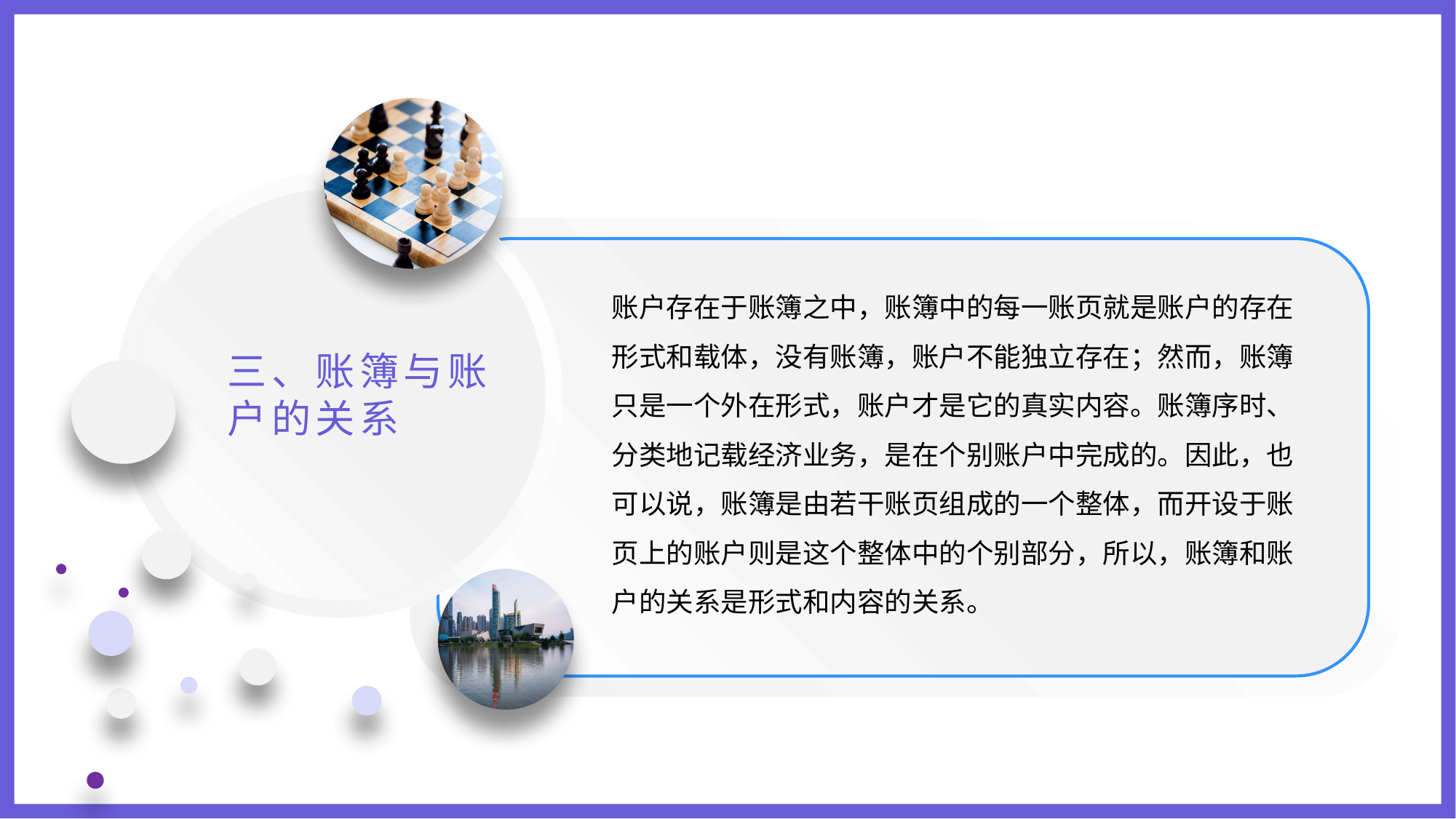

账户存在于账簿之中，账簿中的每一账页就是账户的存在形式和载体，没有账簿，账户不能独立存在；然而，账簿只是一个外在形式，账户才是它的真实内容。账簿序时、分类地记载经济业务，是在个别账户中完成的。因此，也可以说，账簿是由若干账页组成的一个整体，而开设于账页上的账户则是这个整体中的个别部分，所以，账簿和账户的关系是形式和内容的关系。
三、账簿与账户的关系